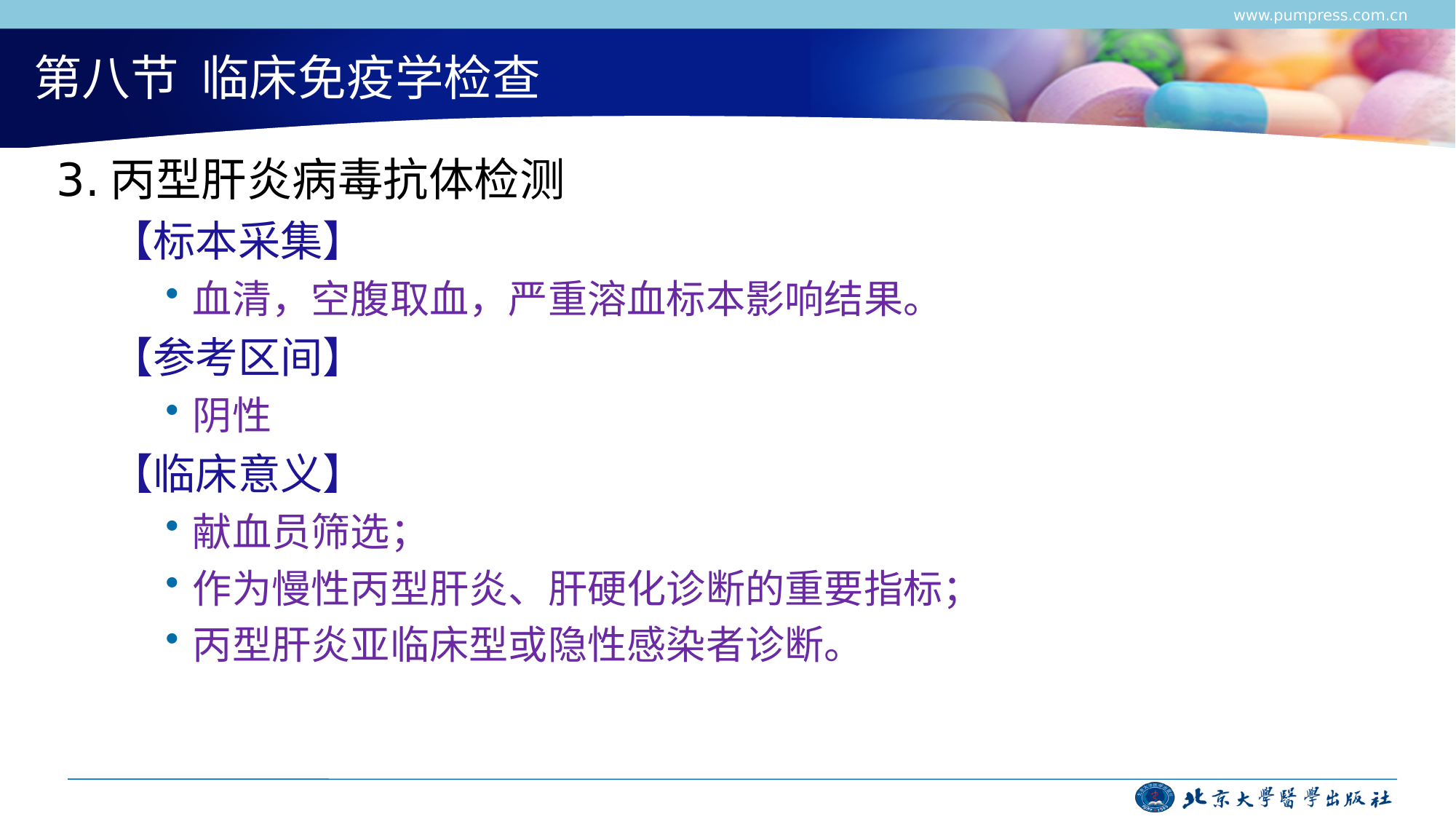

www.pumpress.com.cn
# 第八节  临床免疫学检查
3.丙型肝炎病毒抗体检测
【标本采集】
血清，空腹取血，严重溶血标本影响结果。
【参考区间】
阴性
【临床意义】
献血员筛选；
作为慢性丙型肝炎、肝硬化诊断的重要指标；
丙型肝炎亚临床型或隐性感染者诊断。